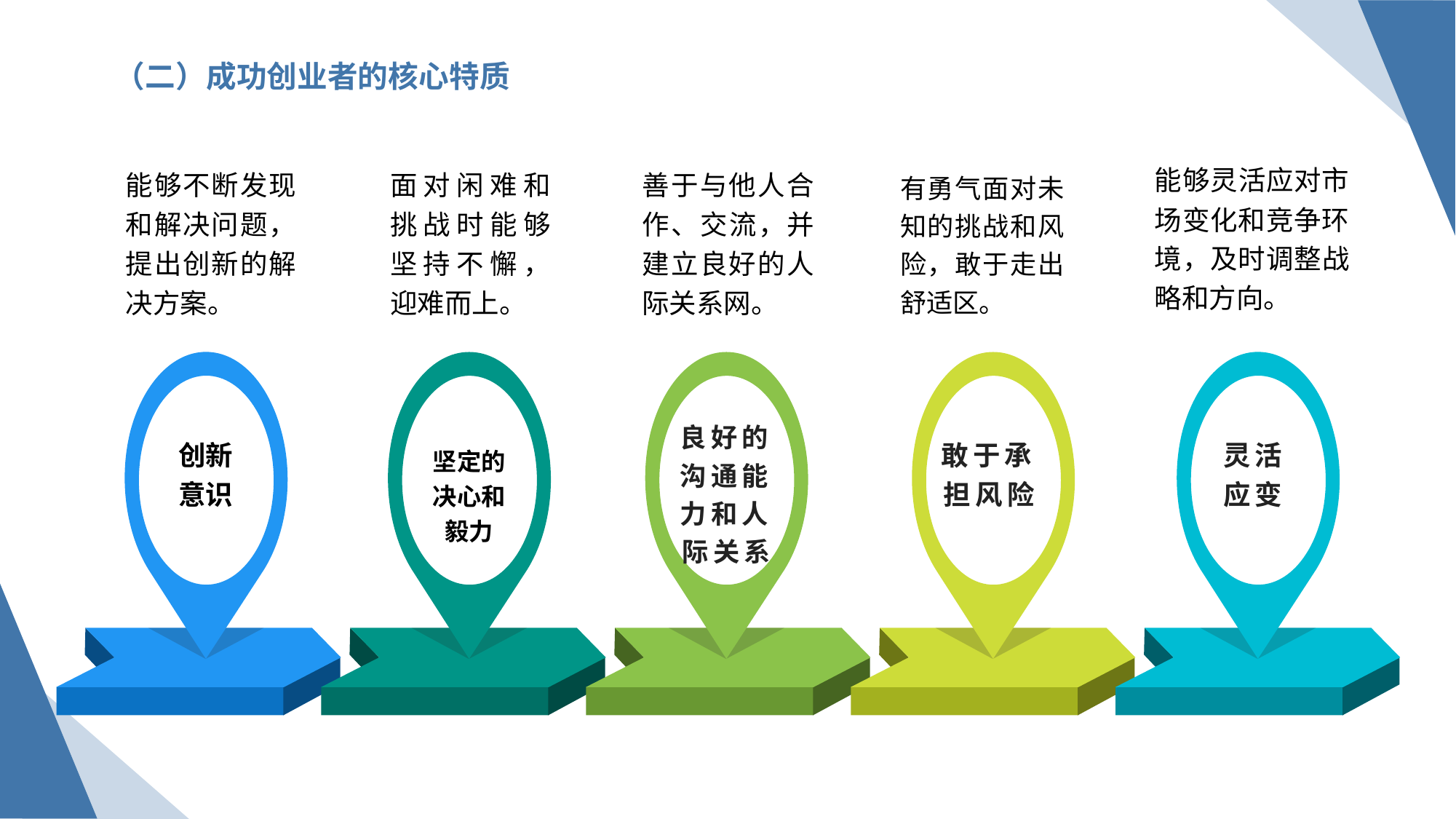

（二）成功创业者的核心特质
能够灵活应对市场变化和竞争环境，及时调整战略和方向。
能够不断发现和解决问题，提出创新的解决方案。
面对闲难和挑战时能够坚持不懈，迎难而上。

善于与他人合作、交流，并建立良好的人际关系网。
有勇气面对未知的挑战和风险，敢于走出舒适区。

良好的沟通能力和人际关系
创新意识
敢于承担风险
灵活
应变
坚定的决心和毅力